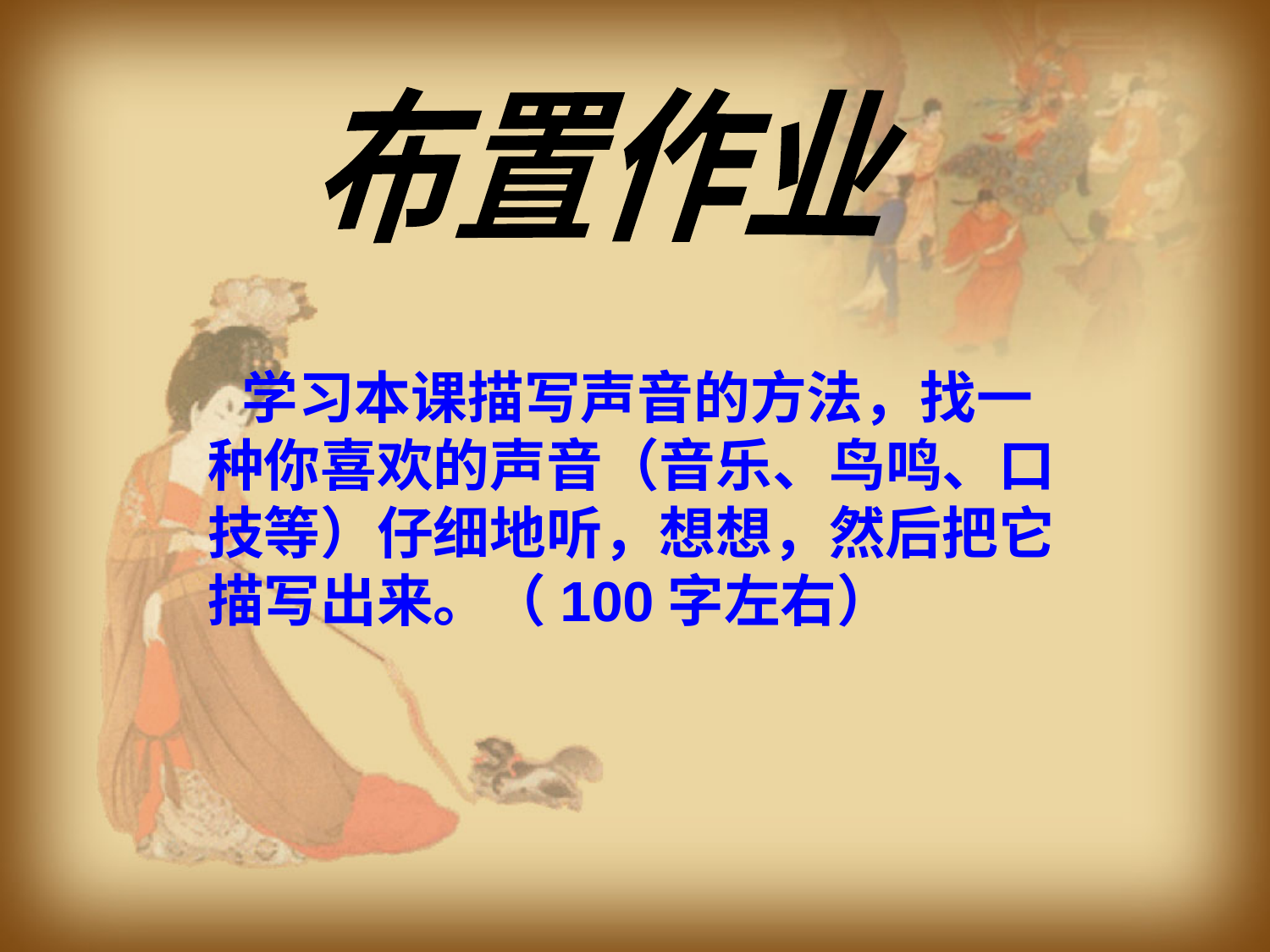

布置作业
  学习本课描写声音的方法，找一种你喜欢的声音（音乐、鸟鸣、口技等）仔细地听，想想，然后把它描写出来。（100字左右）